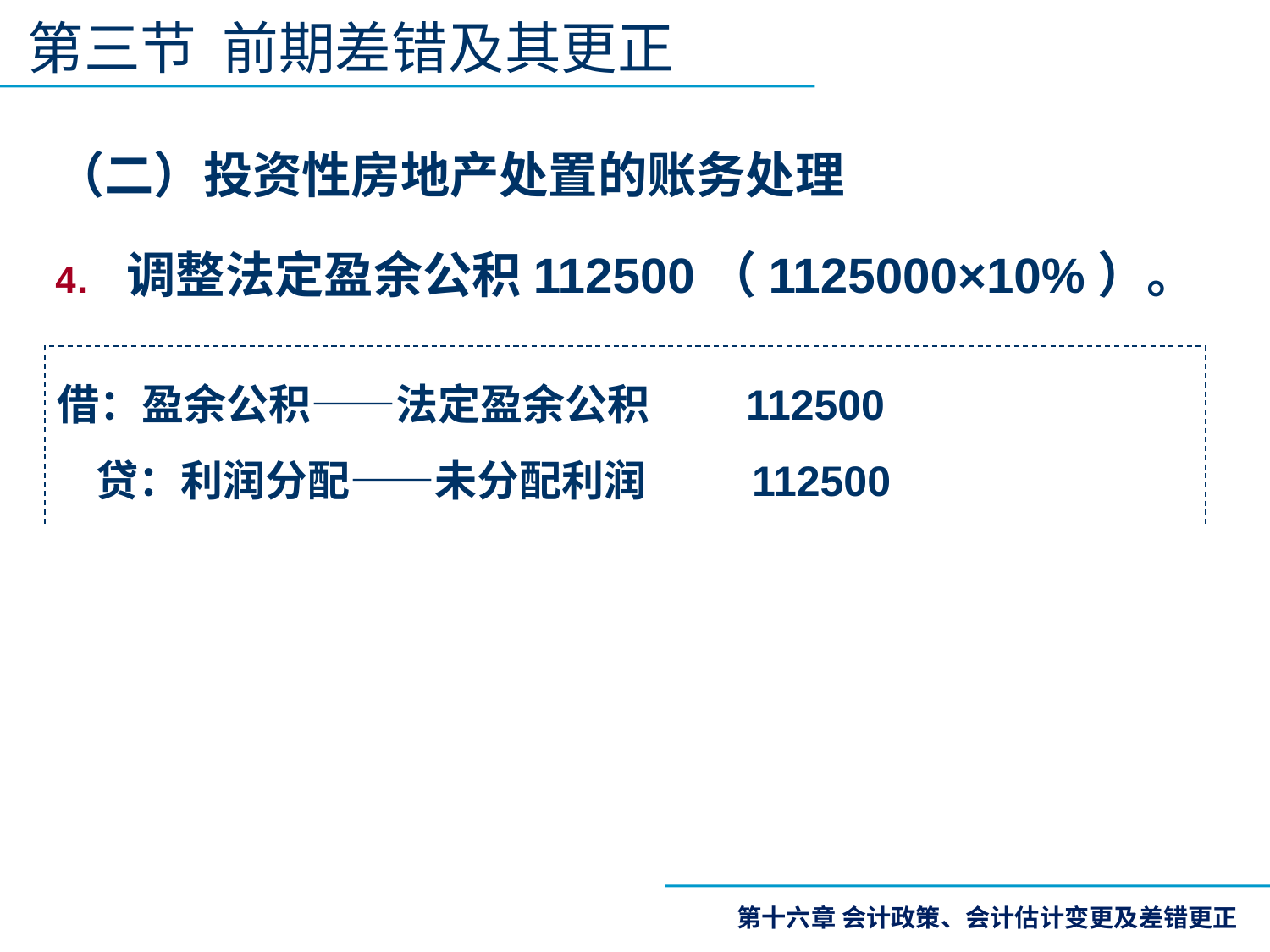

第三节  前期差错及其更正
（二）投资性房地产处置的账务处理
调整法定盈余公积112500（1125000×10%）。
借：盈余公积——法定盈余公积         112500
   贷：利润分配——未分配利润          112500